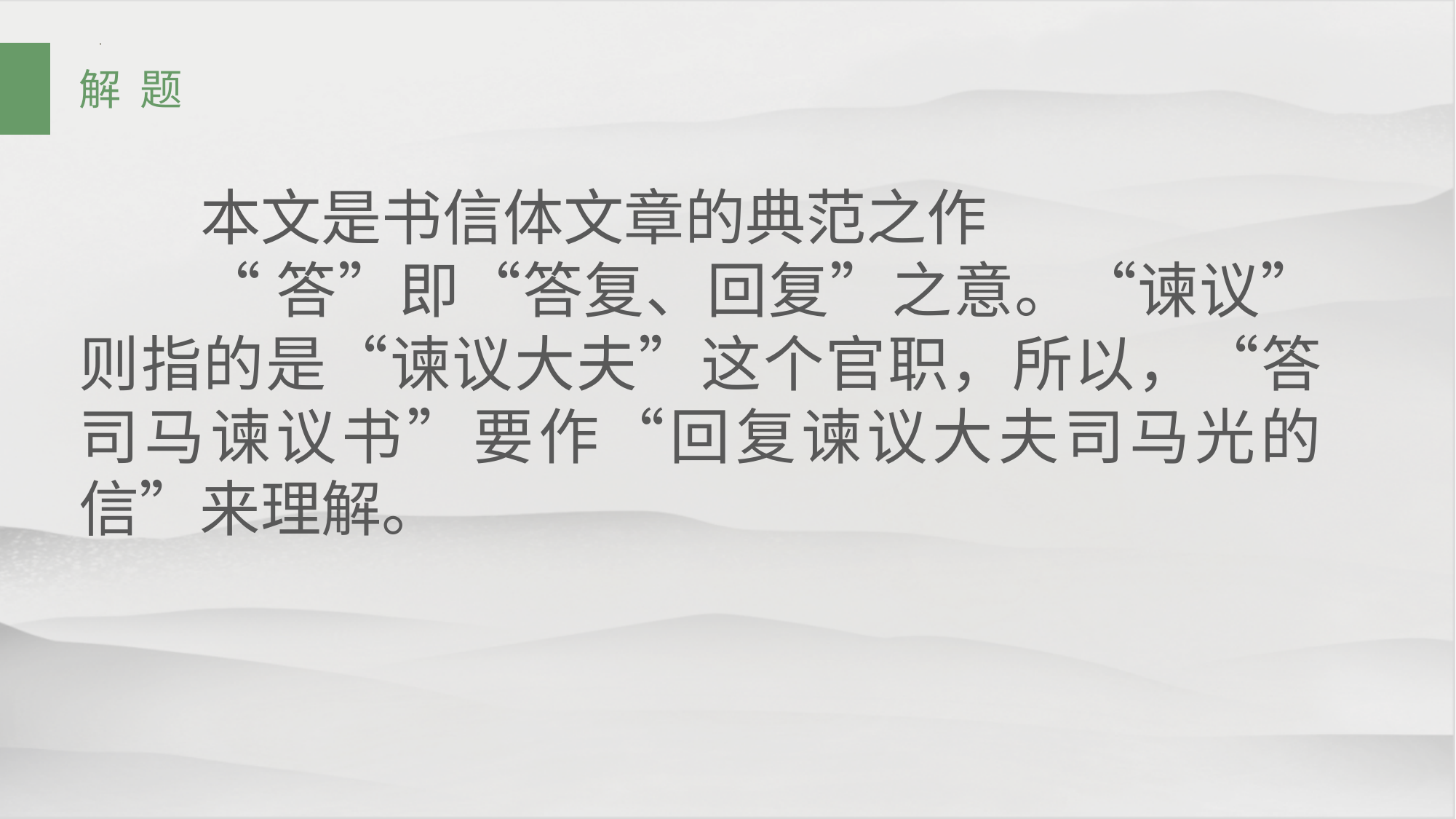

本文是书信体文章的典范之作
“答”即“答复、回复”之意。“谏议”则指的是“谏议大夫”这个官职，所以，“答司马谏议书”要作“回复谏议大夫司马光的信”来理解。
解  题